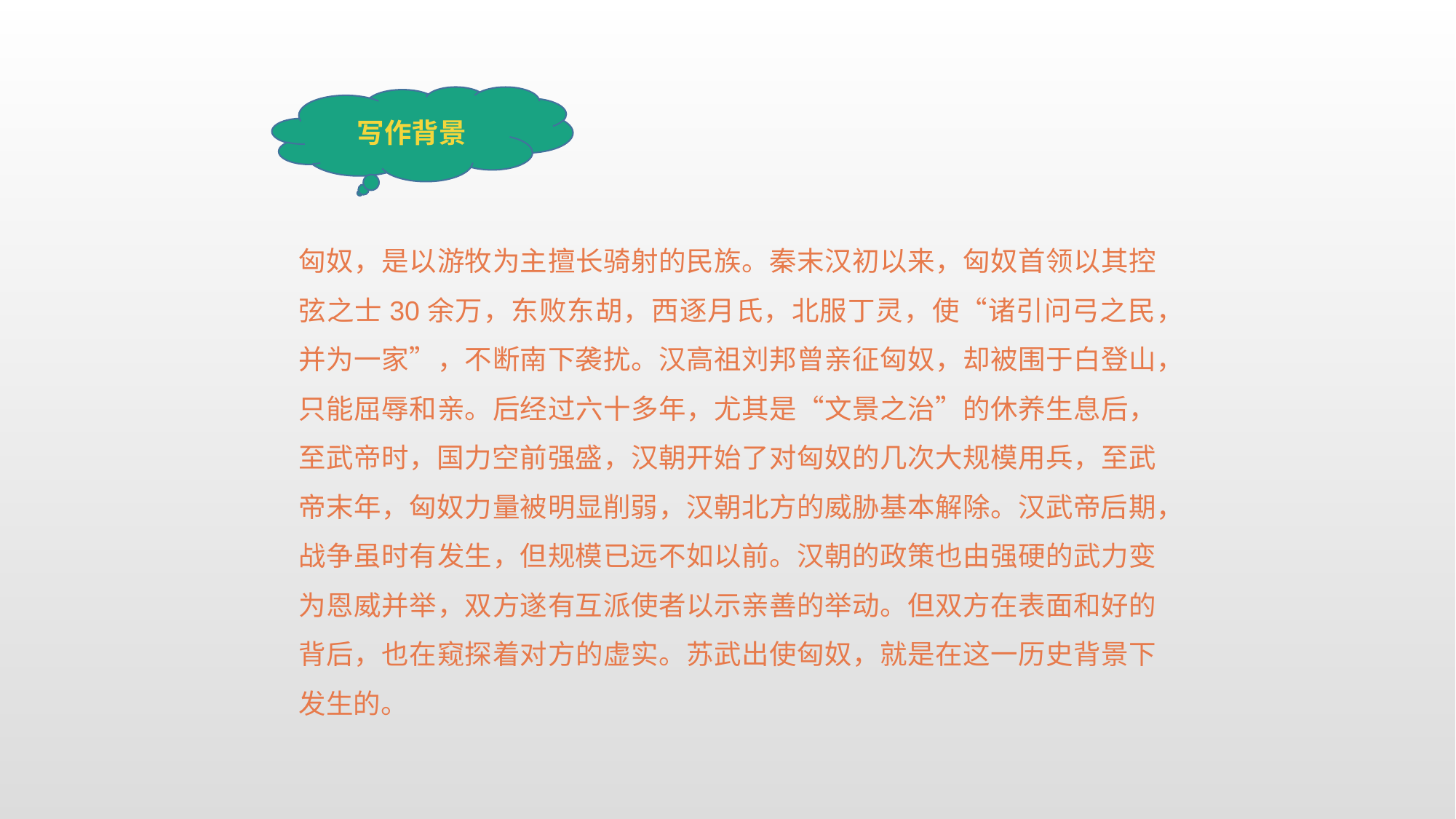

写作背景
匈奴，是以游牧为主擅长骑射的民族。秦末汉初以来，匈奴首领以其控弦之士30余万，东败东胡，西逐月氏，北服丁灵，使“诸引问弓之民，并为一家”，不断南下袭扰。汉高祖刘邦曾亲征匈奴，却被围于白登山，只能屈辱和亲。后经过六十多年，尤其是“文景之治”的休养生息后，至武帝时，国力空前强盛，汉朝开始了对匈奴的几次大规模用兵，至武帝末年，匈奴力量被明显削弱，汉朝北方的威胁基本解除。汉武帝后期，战争虽时有发生，但规模已远不如以前。汉朝的政策也由强硬的武力变为恩威并举，双方遂有互派使者以示亲善的举动。但双方在表面和好的背后，也在窥探着对方的虚实。苏武出使匈奴，就是在这一历史背景下发生的。